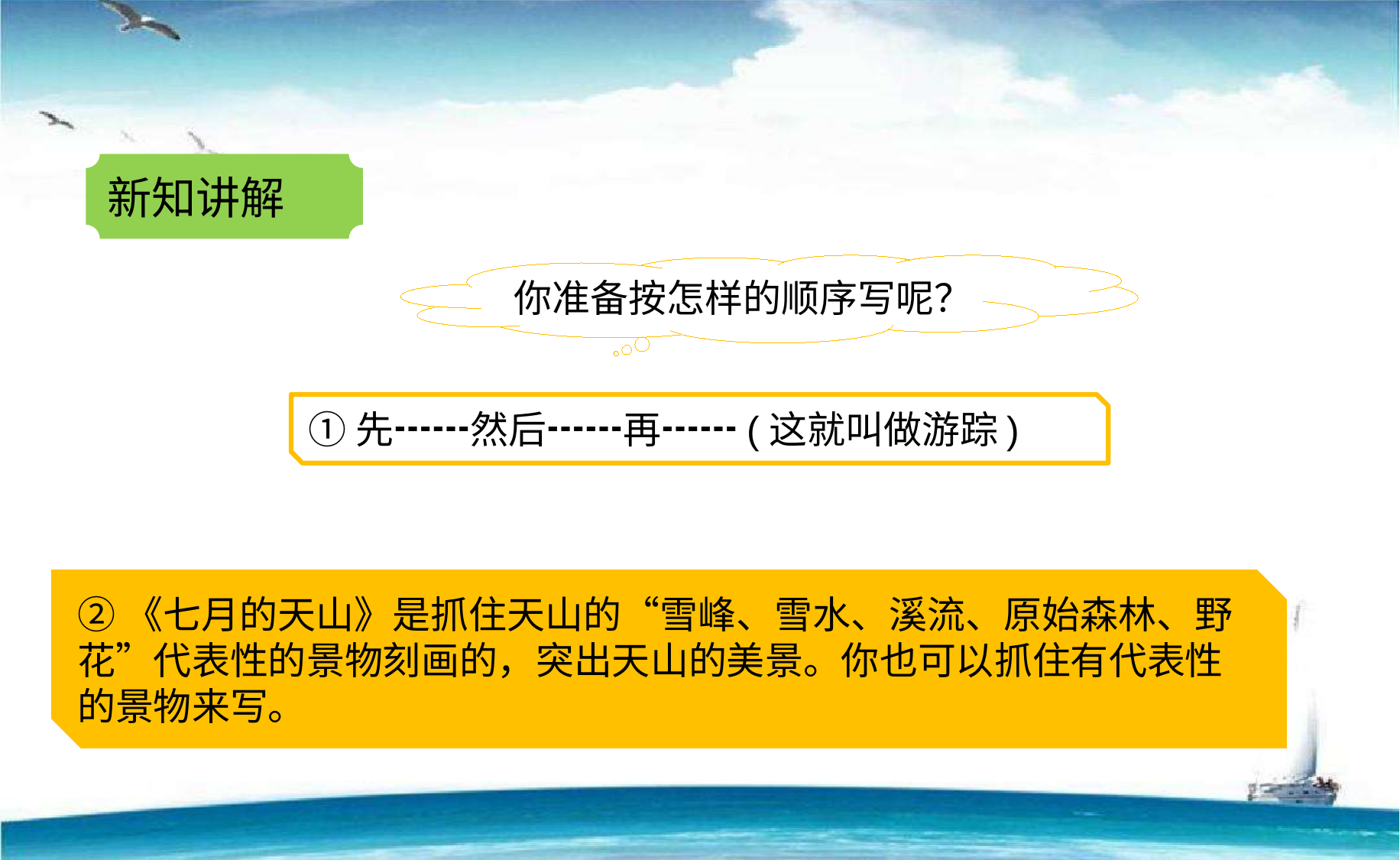

新知讲解

你准备按怎样的顺序写呢？
①先┅┅然后┅┅再┅┅(这就叫做游踪)
②《七月的天山》是抓住天山的“雪峰、雪水、溪流、原始森林、野花”代表性的景物刻画的，突出天山的美景。你也可以抓住有代表性的景物来写。